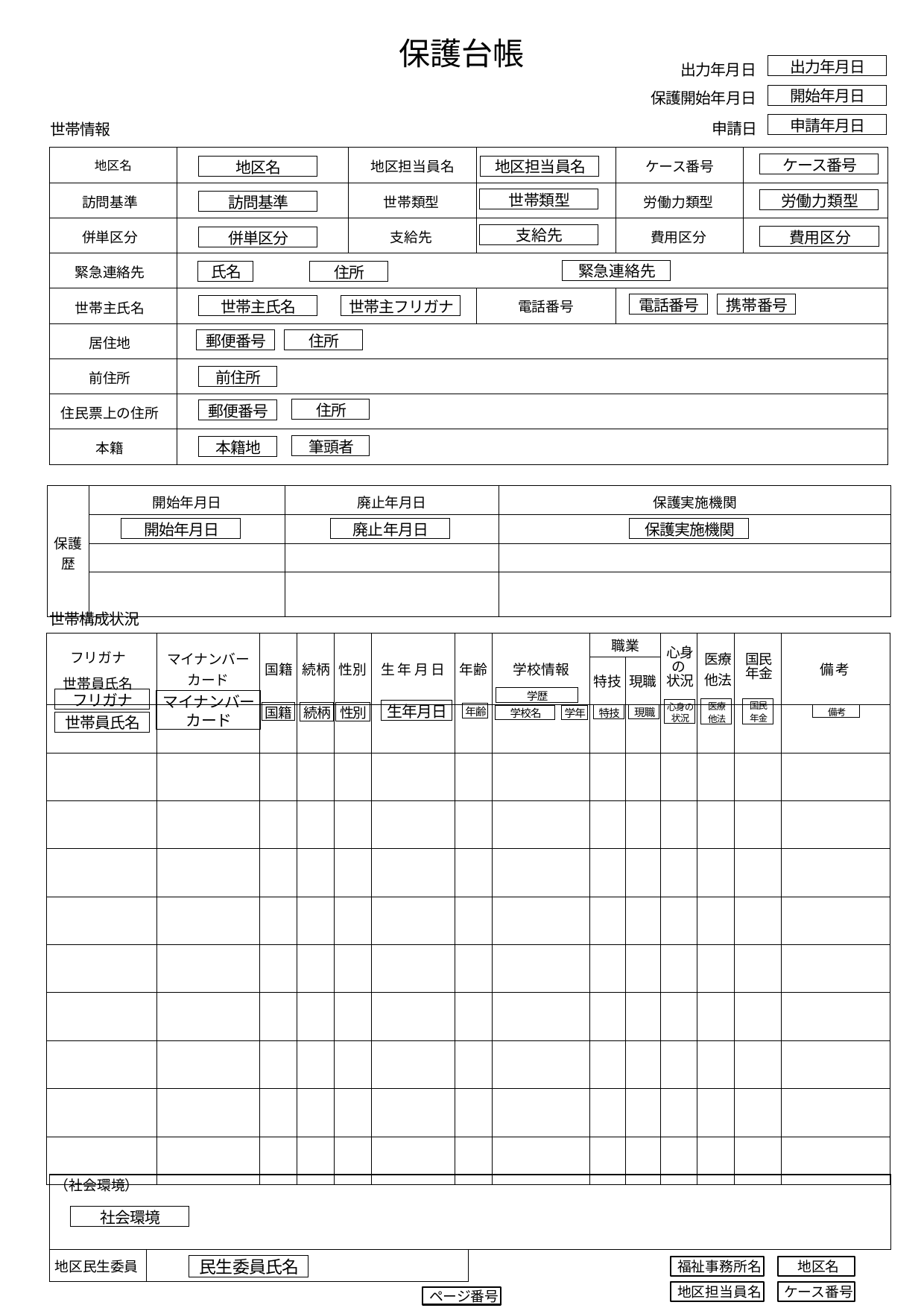

保護台帳
出力年月日
出力年月日
開始年月日
保護開始年月日
申請年月日
申請日
世帯情報
| 地区名 |  | 地区担当員名 |  | ケース番号 |  |
| --- | --- | --- | --- | --- | --- |
| 訪問基準 |  | 世帯類型 |  | 労働力類型 |  |
| 併単区分 |  | 支給先 |  | 費用区分 |  |
| 緊急連絡先 |  |  |  |  |  |
| 世帯主氏名 |  |  | 電話番号 |  |  |
| 居住地 |  |  |  |  |  |
| 前住所 |  |  |  |  |  |
| 住民票上の住所 |  |  |  |  |  |
| 本籍 |  |  |  |  |  |
ケース番号
地区担当員名
地区名
世帯類型
労働力類型
訪問基準
支給先
費用区分
併単区分
緊急連絡先
氏名
住所
電話番号
携帯番号
世帯主氏名
世帯主フリガナ
郵便番号
住所
前住所
住所
郵便番号
筆頭者
本籍地
| 保護歴 | 開始年月日 | 廃止年月日 | 保護実施機関 |
| --- | --- | --- | --- |
|  |  |  |  |
|  |  |  |  |
|  |  |  |  |
開始年月日
廃止年月日
保護実施機関
世帯構成状況
| フリガナ 世帯員氏名 | マイナンバー カード | 国籍 | 続柄 | 性別 | 生年月日 | 年齢 | 学校情報 | 職業 | 業 | 心身の 状況 | 医療 他法 | 国民年金 | 備考 |
| --- | --- | --- | --- | --- | --- | --- | --- | --- | --- | --- | --- | --- | --- |
|  |  |  |  |  |  |  |  | 特技 | 現職 |  |  |  |  |
|  |  |  |  |  |  |  |  |  |  |  |  |  |  |
|  |  |  |  |  |  |  |  |  |  |  |  |  |  |
|  |  |  |  |  |  |  |  |  |  |  |  |  |  |
|  |  |  |  |  |  |  |  |  |  |  |  |  |  |
|  |  |  |  |  |  |  |  |  |  |  |  |  |  |
|  |  |  |  |  |  |  |  |  |  |  |  |  |  |
|  |  |  |  |  |  |  |  |  |  |  |  |  |  |
|  |  |  |  |  |  |  |  |  |  |  |  |  |  |
|  |  |  |  |  |  |  |  |  |  |  |  |  |  |
|  |  |  |  |  |  |  |  |  |  |  |  |  |  |
学歴
フリガナ
マイナンバーカード
国民
年金
医療
他法
心身の状況
生年月日
国籍
続柄
性別
年齢
現職
特技
備考
学校名
学年
世帯員氏名
| （社会環境） |  |  |
| --- | --- | --- |
| 地区民生委員 |  |  |
社会環境
民生委員氏名
福祉事務所名
地区名
ケース番号
地区担当員名
ページ番号